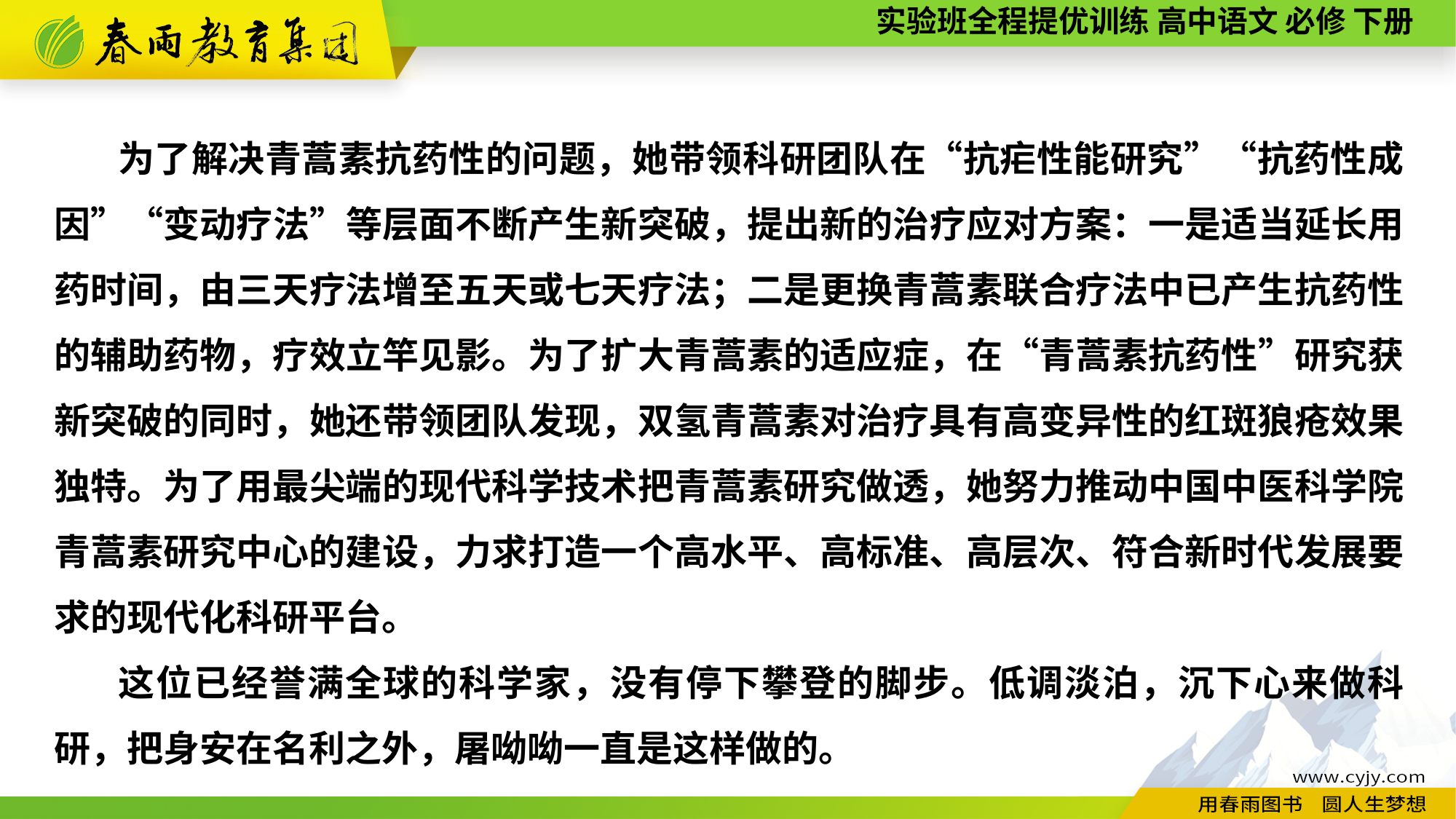

为了解决青蒿素抗药性的问题，她带领科研团队在“抗疟性能研究”“抗药性成因”“变动疗法”等层面不断产生新突破，提出新的治疗应对方案：一是适当延长用药时间，由三天疗法增至五天或七天疗法；二是更换青蒿素联合疗法中已产生抗药性的辅助药物，疗效立竿见影。为了扩大青蒿素的适应症，在“青蒿素抗药性”研究获新突破的同时，她还带领团队发现，双氢青蒿素对治疗具有高变异性的红斑狼疮效果独特。为了用最尖端的现代科学技术把青蒿素研究做透，她努力推动中国中医科学院青蒿素研究中心的建设，力求打造一个高水平、高标准、高层次、符合新时代发展要求的现代化科研平台。
这位已经誉满全球的科学家，没有停下攀登的脚步。低调淡泊，沉下心来做科研，把身安在名利之外，屠呦呦一直是这样做的。